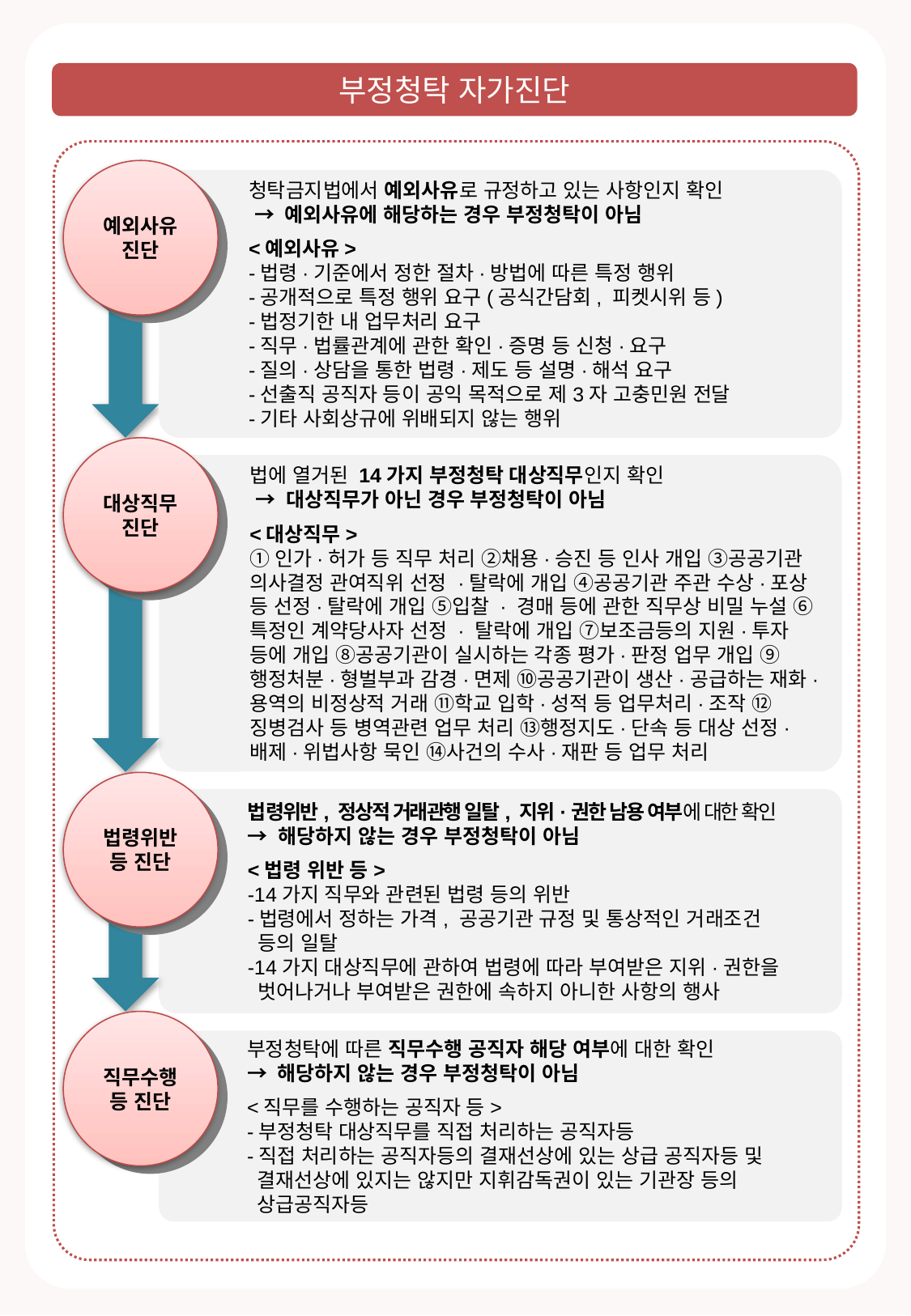

부정청탁 자가진단

예외사유진단

청탁금지법에서 예외사유로 규정하고 있는 사항인지 확인
 → 예외사유에 해당하는 경우 부정청탁이 아님

<예외사유>
-법령·기준에서 정한 절차·방법에 따른 특정 행위
-공개적으로 특정 행위 요구(공식간담회, 피켓시위 등)
-법정기한 내 업무처리 요구
-직무·법률관계에 관한 확인·증명 등 신청·요구
-질의·상담을 통한 법령·제도 등 설명·해석 요구
-선출직 공직자 등이 공익 목적으로 제3자 고충민원 전달
-기타 사회상규에 위배되지 않는 행위

대상직무진단

법에 열거된 14가지 부정청탁 대상직무인지 확인
 → 대상직무가 아닌 경우 부정청탁이 아님

<대상직무>
①인가·허가 등 직무 처리 ②채용·승진 등 인사 개입 ③공공기관 의사결정 관여직위 선정 ·탈락에 개입 ④공공기관 주관 수상·포상 등 선정·탈락에 개입 ⑤입찰 · 경매 등에 관한 직무상 비밀 누설 ⑥특정인 계약당사자 선정 · 탈락에 개입 ⑦보조금등의 지원·투자 등에 개입 ⑧공공기관이 실시하는 각종 평가·판정 업무 개입 ⑨행정처분·형벌부과 감경·면제 ⑩공공기관이 생산·공급하는 재화·용역의 비정상적 거래 ⑪학교 입학·성적 등 업무처리·조작 ⑫징병검사 등 병역관련 업무 처리 ⑬행정지도·단속 등 대상 선정·배제·위법사항 묵인 ⑭사건의 수사·재판 등 업무 처리

법령위반 등 진단

법령위반, 정상적 거래관행 일탈, 지위·권한 남용 여부에 대한 확인
→ 해당하지 않는 경우 부정청탁이 아님

<법령 위반 등>
-14가지 직무와 관련된 법령 등의 위반
-법령에서 정하는 가격, 공공기관 규정 및 통상적인 거래조건
 등의 일탈
-14가지 대상직무에 관하여 법령에 따라 부여받은 지위·권한을
 벗어나거나 부여받은 권한에 속하지 아니한 사항의 행사

직무수행 등 진단

부정청탁에 따른 직무수행 공직자 해당 여부에 대한 확인
→ 해당하지 않는 경우 부정청탁이 아님

<직무를 수행하는 공직자 등>
-부정청탁 대상직무를 직접 처리하는 공직자등
-직접 처리하는 공직자등의 결재선상에 있는 상급 공직자등 및
 결재선상에 있지는 않지만 지휘감독권이 있는 기관장 등의
 상급공직자등